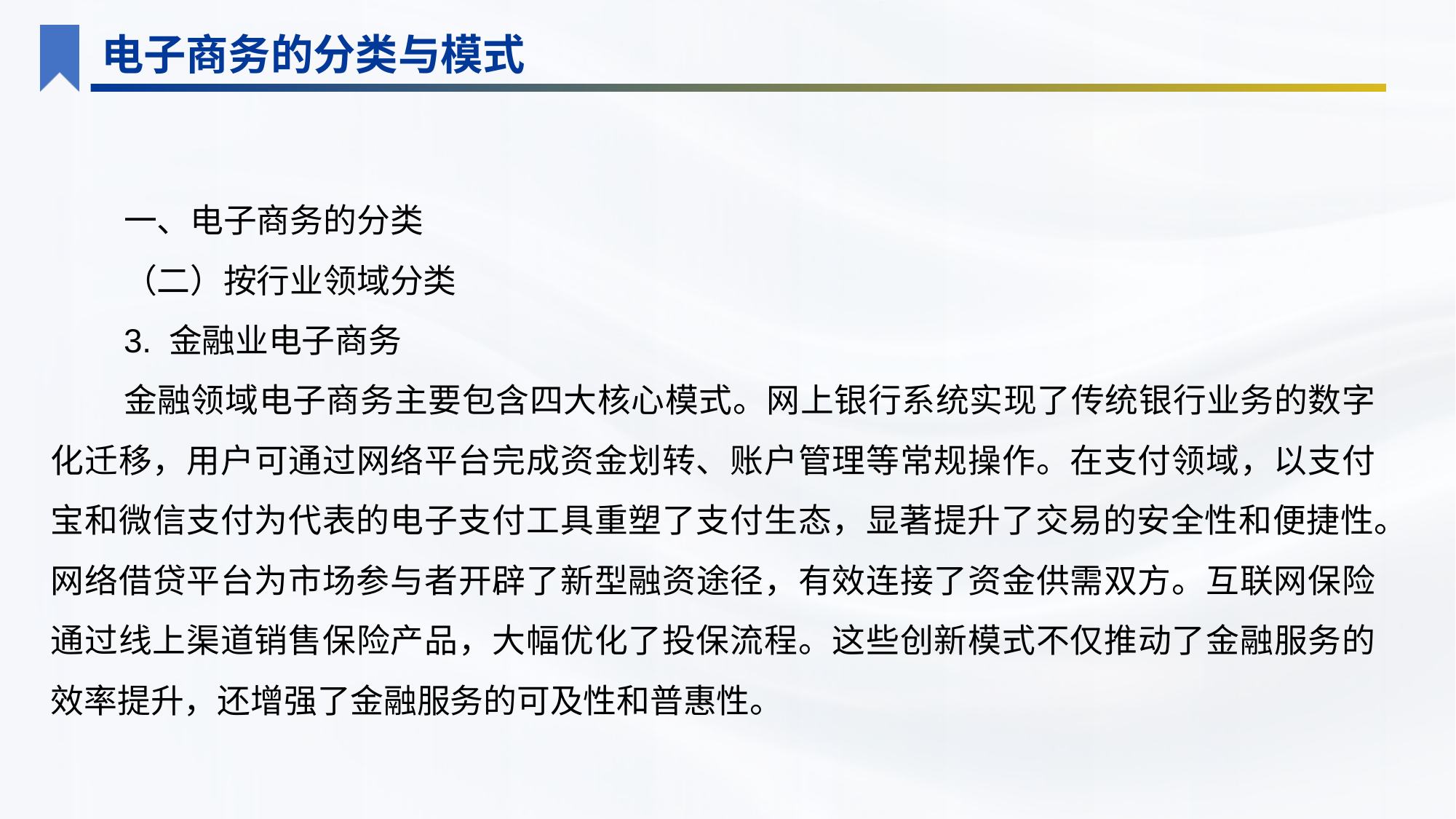

电子商务的分类与模式
一、电子商务的分类
（二）按行业领域分类
3. 金融业电子商务
金融领域电子商务主要包含四大核心模式。网上银行系统实现了传统银行业务的数字化迁移，用户可通过网络平台完成资金划转、账户管理等常规操作。在支付领域，以支付宝和微信支付为代表的电子支付工具重塑了支付生态，显著提升了交易的安全性和便捷性。网络借贷平台为市场参与者开辟了新型融资途径，有效连接了资金供需双方。互联网保险通过线上渠道销售保险产品，大幅优化了投保流程。这些创新模式不仅推动了金融服务的效率提升，还增强了金融服务的可及性和普惠性。